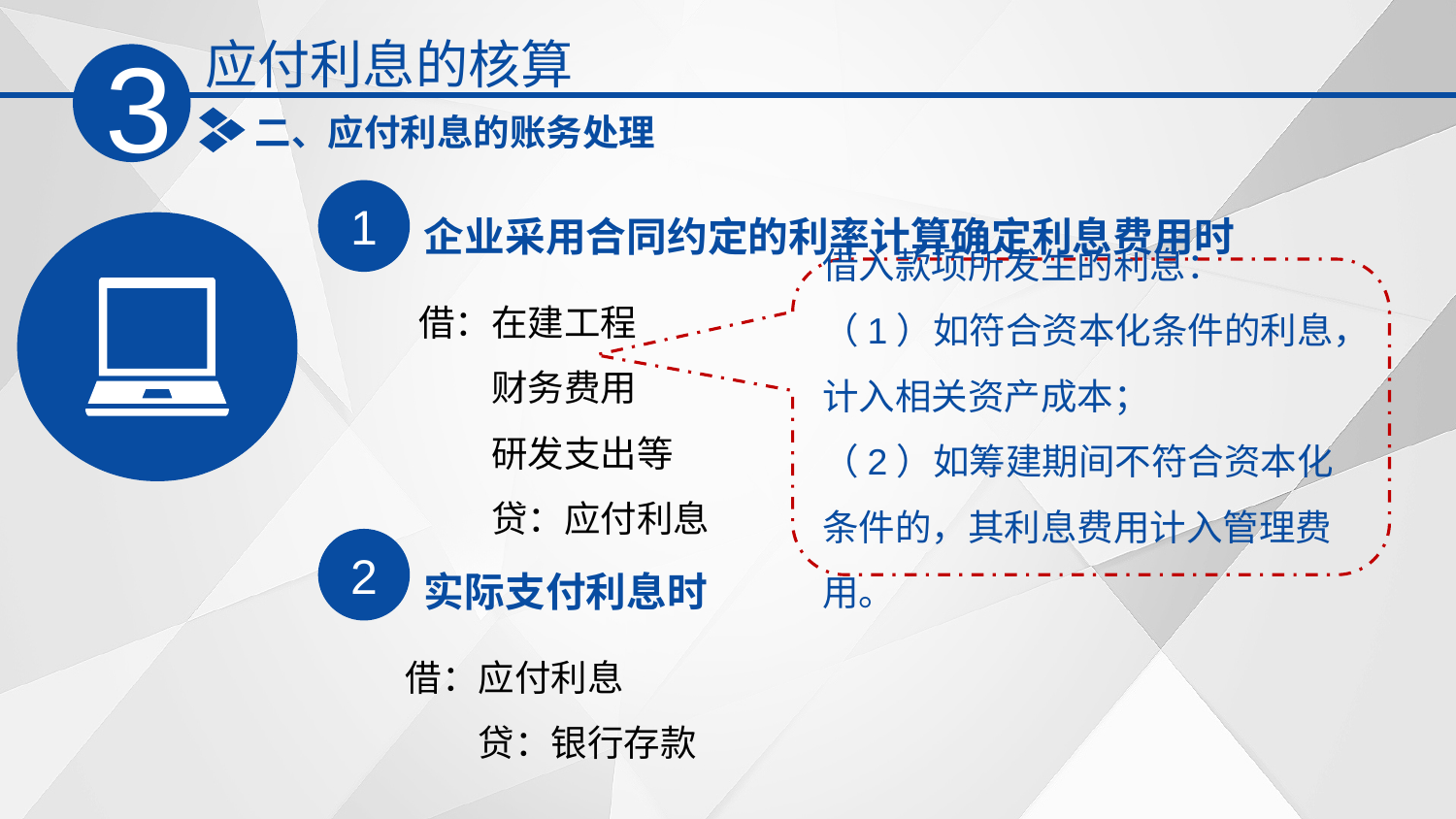

应付利息的核算
3

二、应付利息的账务处理

1
企业采用合同约定的利率计算确定利息费用时

借入款项所发生的利息：
（1）如符合资本化条件的利息，计入相关资产成本；
（2）如筹建期间不符合资本化条件的，其利息费用计入管理费用。
借：在建工程
　　财务费用
　　研发支出等
　　贷：应付利息
2
实际支付利息时
借：应付利息
　　贷：银行存款